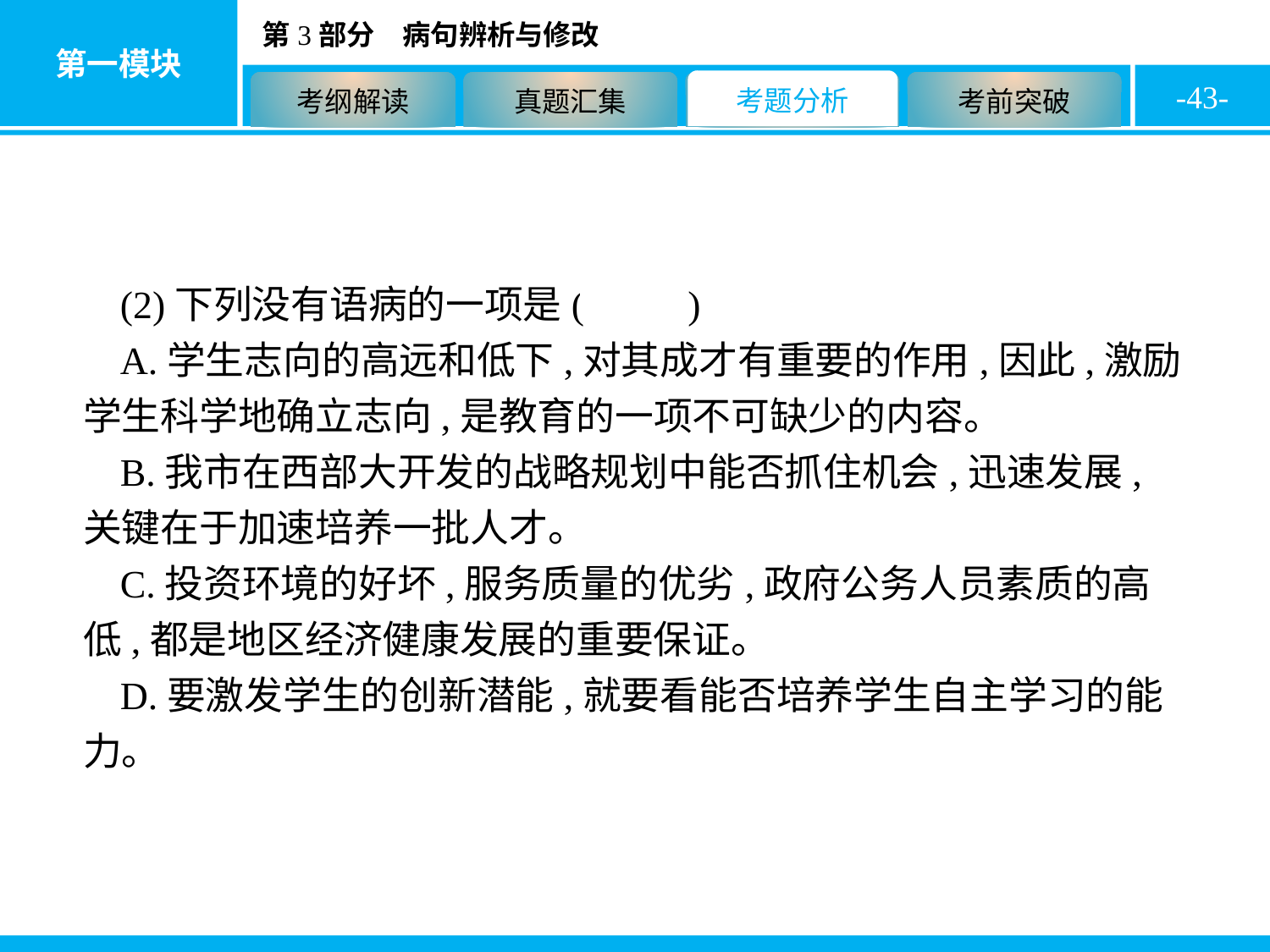

-43-
(2)下列没有语病的一项是(    A    )
A.学生志向的高远和低下,对其成才有重要的作用,因此,激励学生科学地确立志向,是教育的一项不可缺少的内容。
B.我市在西部大开发的战略规划中能否抓住机会,迅速发展,关键在于加速培养一批人才。
C.投资环境的好坏,服务质量的优劣,政府公务人员素质的高低,都是地区经济健康发展的重要保证。
D.要激发学生的创新潜能,就要看能否培养学生自主学习的能力。